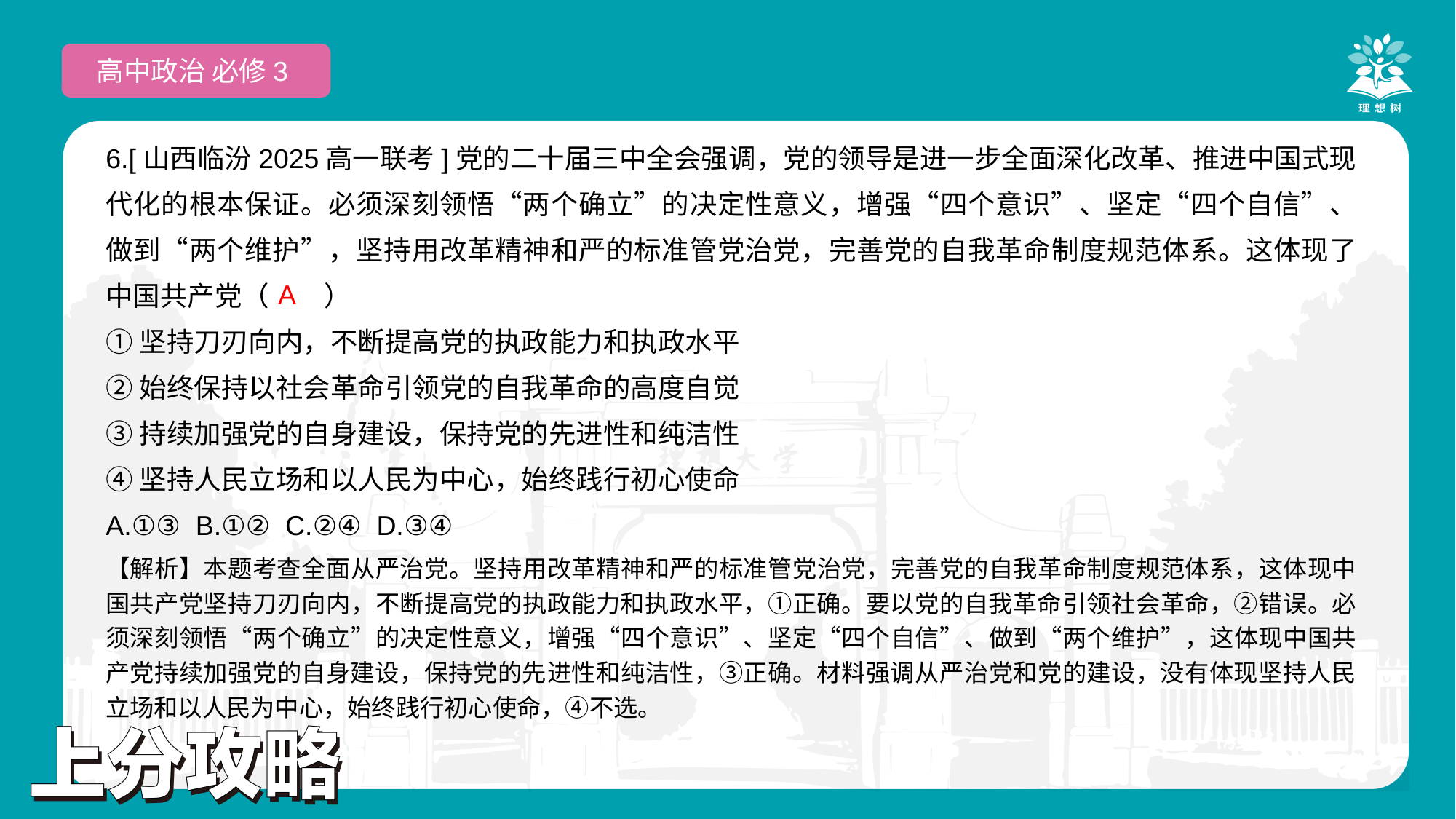

高中政治 必修3
6.[山西临汾2025高一联考]党的二十届三中全会强调，党的领导是进一步全面深化改革、推进中国式现代化的根本保证。必须深刻领悟“两个确立”的决定性意义，增强“四个意识”、坚定“四个自信”、做到“两个维护”，坚持用改革精神和严的标准管党治党，完善党的自我革命制度规范体系。这体现了中国共产党（　　）
①坚持刀刃向内，不断提高党的执政能力和执政水平
②始终保持以社会革命引领党的自我革命的高度自觉
③持续加强党的自身建设，保持党的先进性和纯洁性
④坚持人民立场和以人民为中心，始终践行初心使命
A.①③  B.①②  C.②④  D.③④
 A
【解析】本题考查全面从严治党。坚持用改革精神和严的标准管党治党，完善党的自我革命制度规范体系，这体现中国共产党坚持刀刃向内，不断提高党的执政能力和执政水平，①正确。要以党的自我革命引领社会革命，②错误。必须深刻领悟“两个确立”的决定性意义，增强“四个意识”、坚定“四个自信”、做到“两个维护”，这体现中国共产党持续加强党的自身建设，保持党的先进性和纯洁性，③正确。材料强调从严治党和党的建设，没有体现坚持人民立场和以人民为中心，始终践行初心使命，④不选。